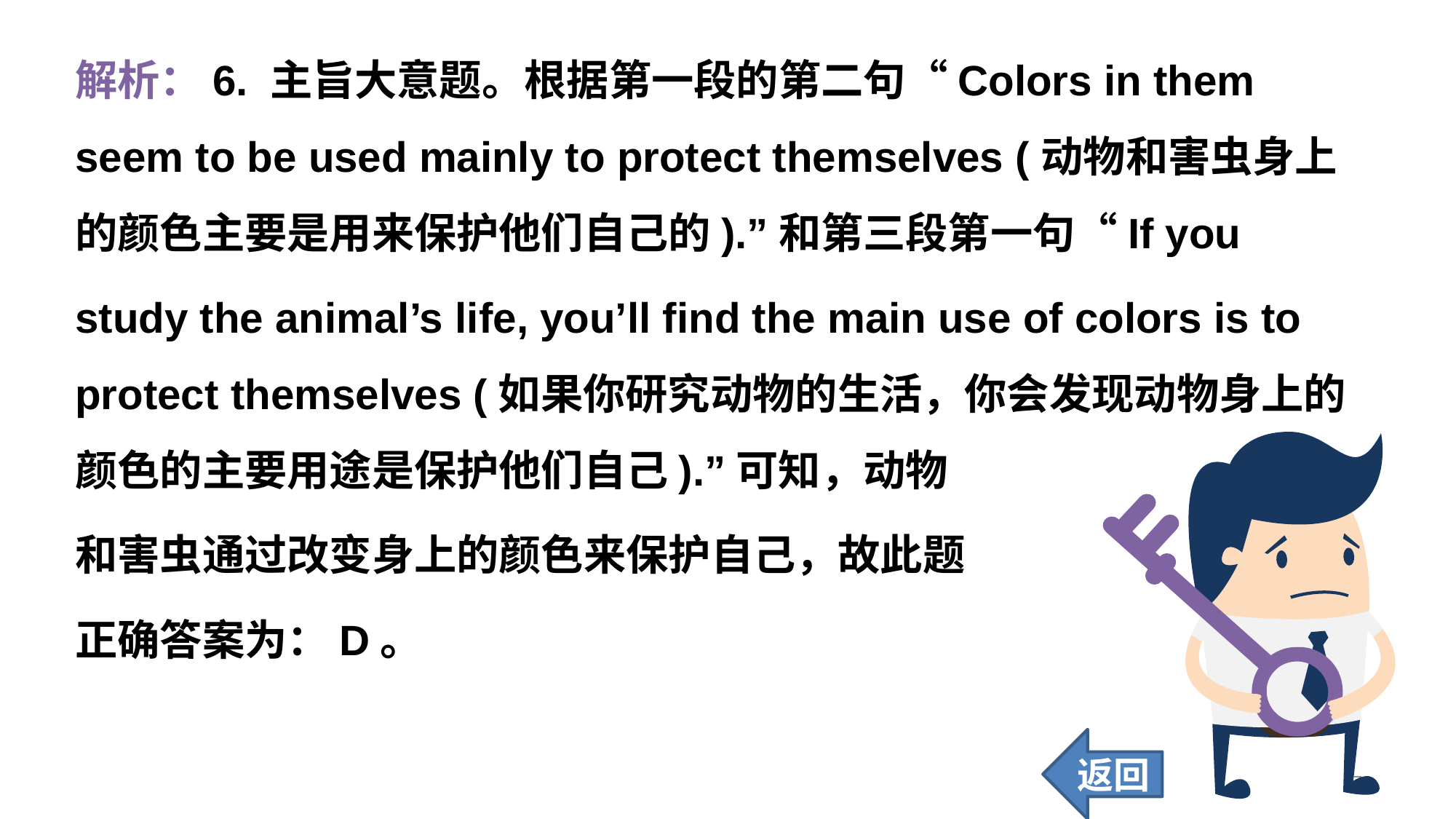

解析：6. 主旨大意题。根据第一段的第二句“Colors in them seem to be used mainly to protect themselves (动物和害虫身上的颜色主要是用来保护他们自己的).”和第三段第一句“If you
study the animal’s life, you’ll find the main use of colors is to protect themselves (如果你研究动物的生活，你会发现动物身上的颜色的主要用途是保护他们自己).”可知，动物
和害虫通过改变身上的颜色来保护自己，故此题
正确答案为：D。

返回
275